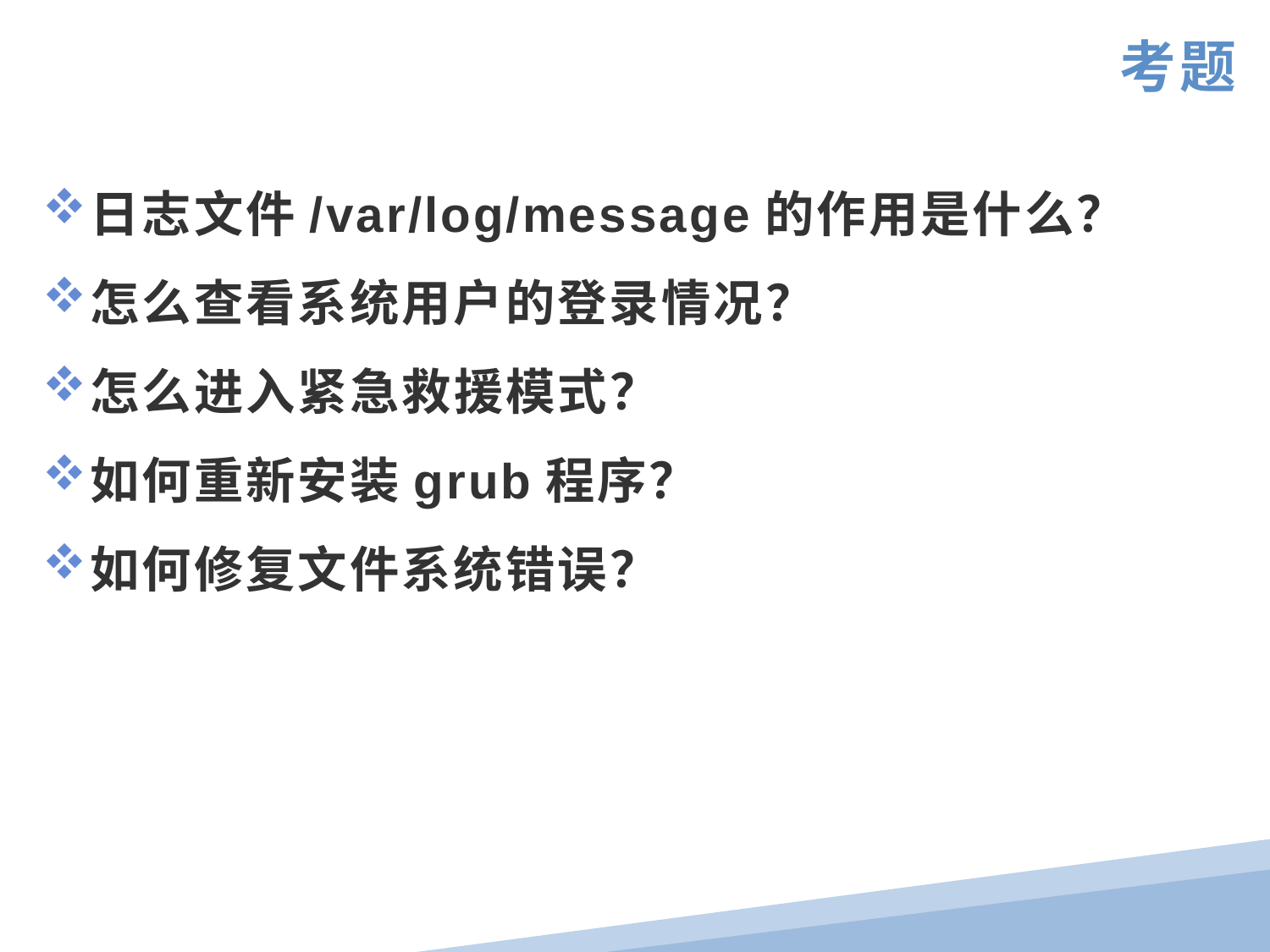

考题
日志文件/var/log/message的作用是什么？
怎么查看系统用户的登录情况？
怎么进入紧急救援模式？
如何重新安装grub程序？
如何修复文件系统错误？